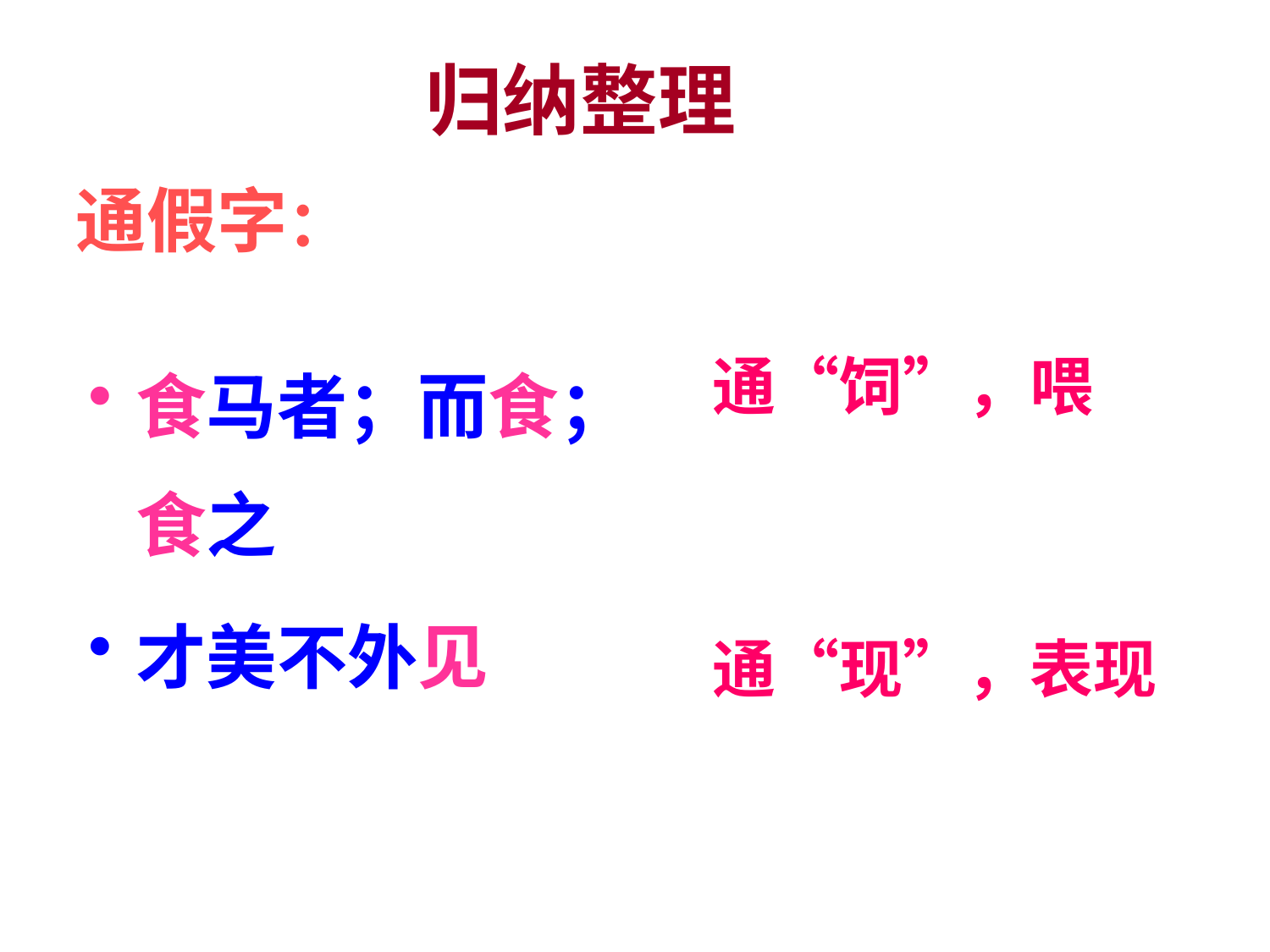

#
归纳整理
通假字：

食马者；而食；食之
才美不外见

通“饲”，喂

通“现”，表现